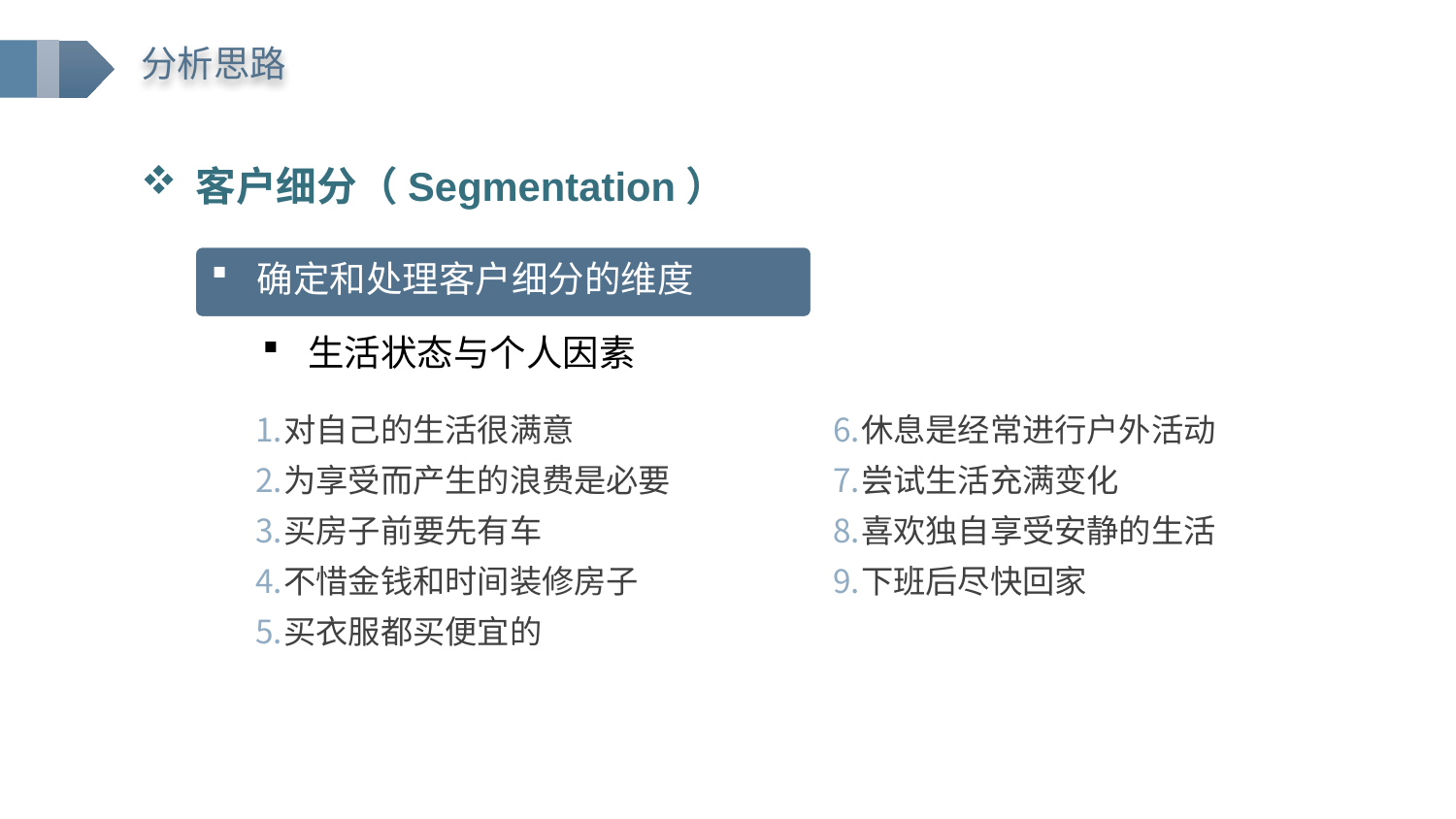

分析思路

客户细分（Segmentation）
确定和处理客户细分的维度
生活状态与个人因素
对自己的生活很满意
为享受而产生的浪费是必要
买房子前要先有车
不惜金钱和时间装修房子
买衣服都买便宜的
休息是经常进行户外活动
尝试生活充满变化
喜欢独自享受安静的生活
下班后尽快回家